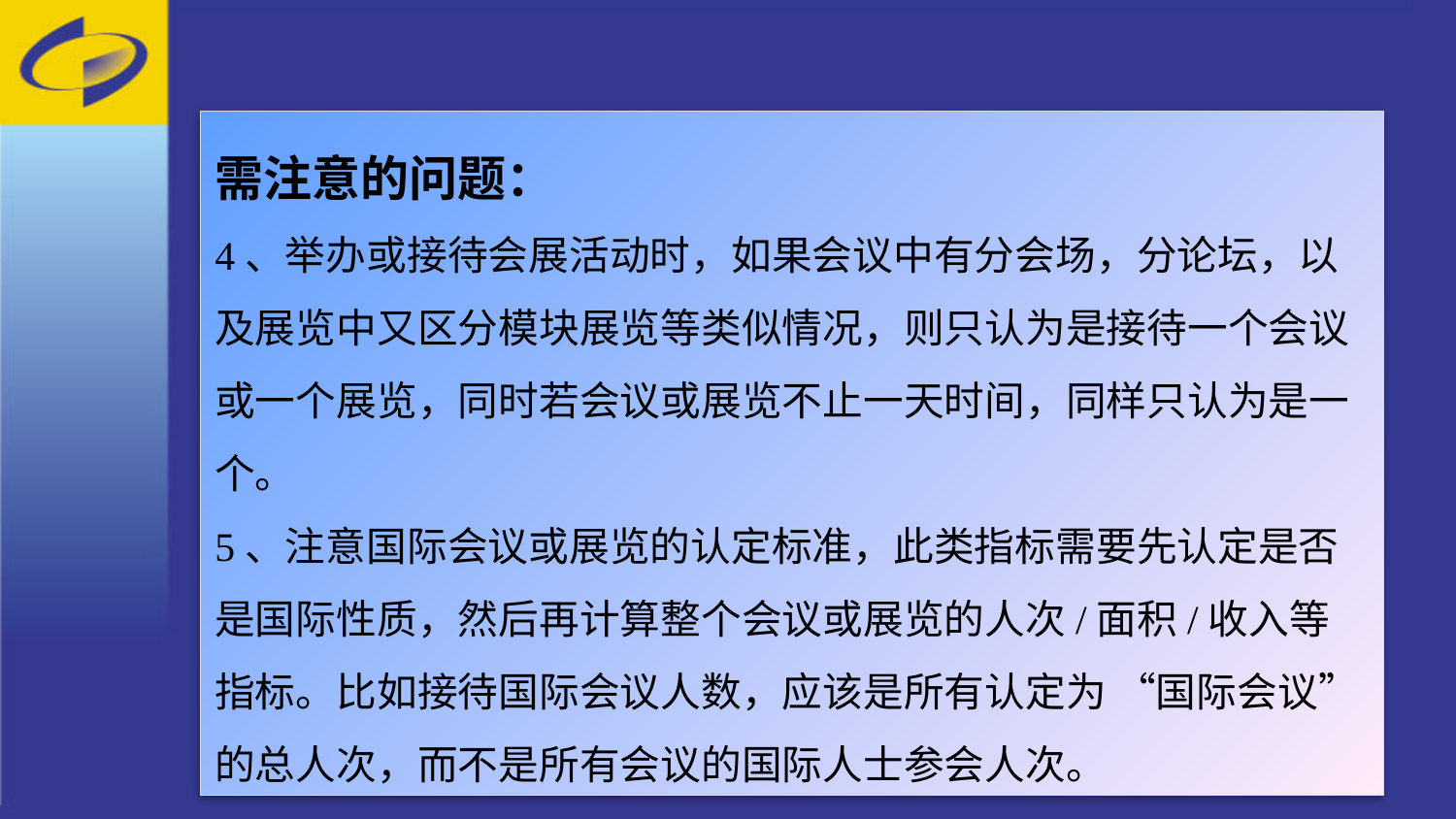

需注意的问题：
4、举办或接待会展活动时，如果会议中有分会场，分论坛，以及展览中又区分模块展览等类似情况，则只认为是接待一个会议或一个展览，同时若会议或展览不止一天时间，同样只认为是一个。
5、注意国际会议或展览的认定标准，此类指标需要先认定是否是国际性质，然后再计算整个会议或展览的人次/面积/收入等指标。比如接待国际会议人数，应该是所有认定为 “国际会议” 的总人次，而不是所有会议的国际人士参会人次。